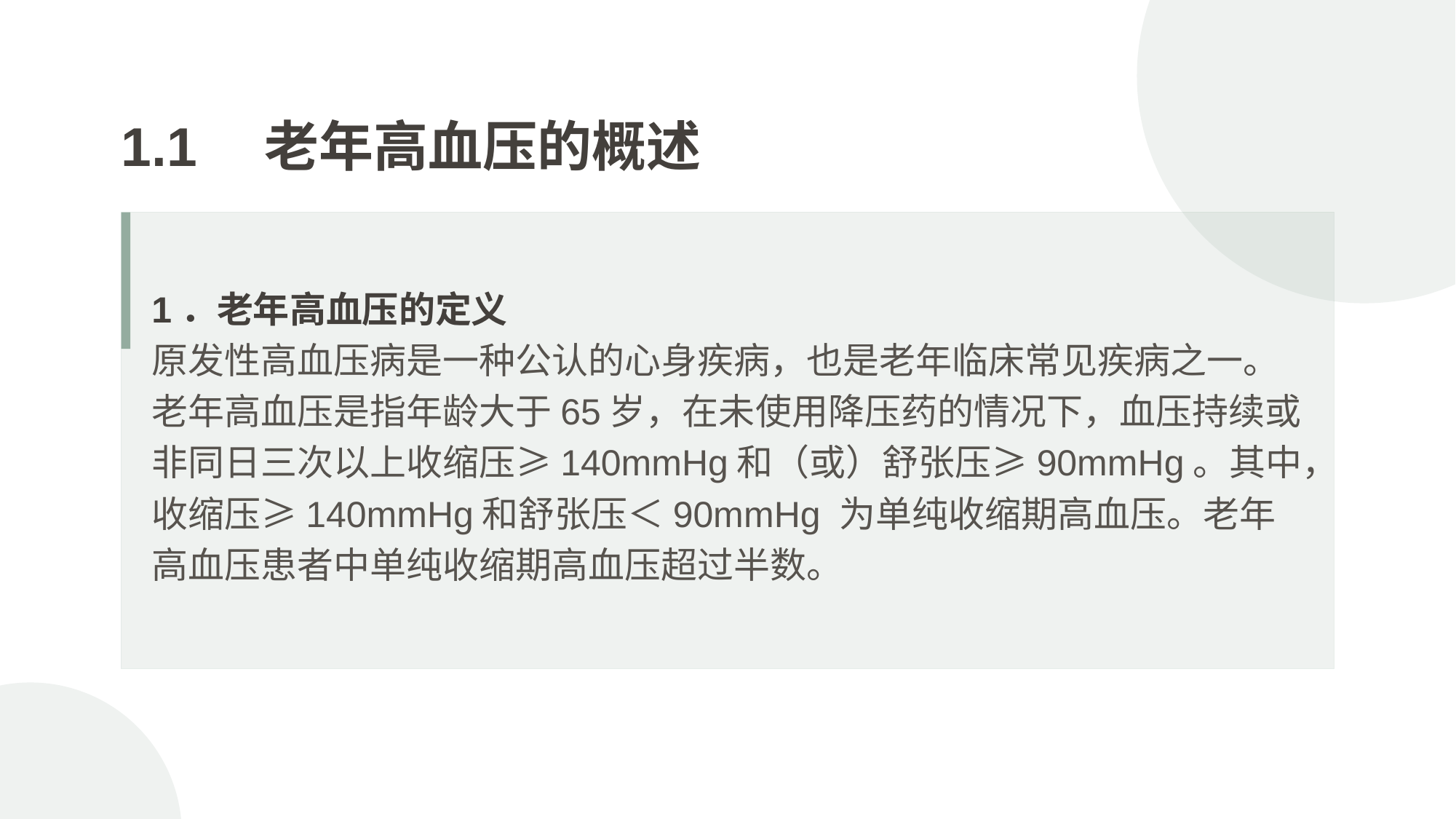

1.1　老年高血压的概述

1．老年高血压的定义
原发性高血压病是一种公认的心身疾病，也是老年临床常见疾病之一。老年高血压是指年龄大于65岁，在未使用降压药的情况下，血压持续或非同日三次以上收缩压≥140mmHg和（或）舒张压≥90mmHg。其中，收缩压≥140mmHg和舒张压＜90mmHg 为单纯收缩期高血压。老年高血压患者中单纯收缩期高血压超过半数。